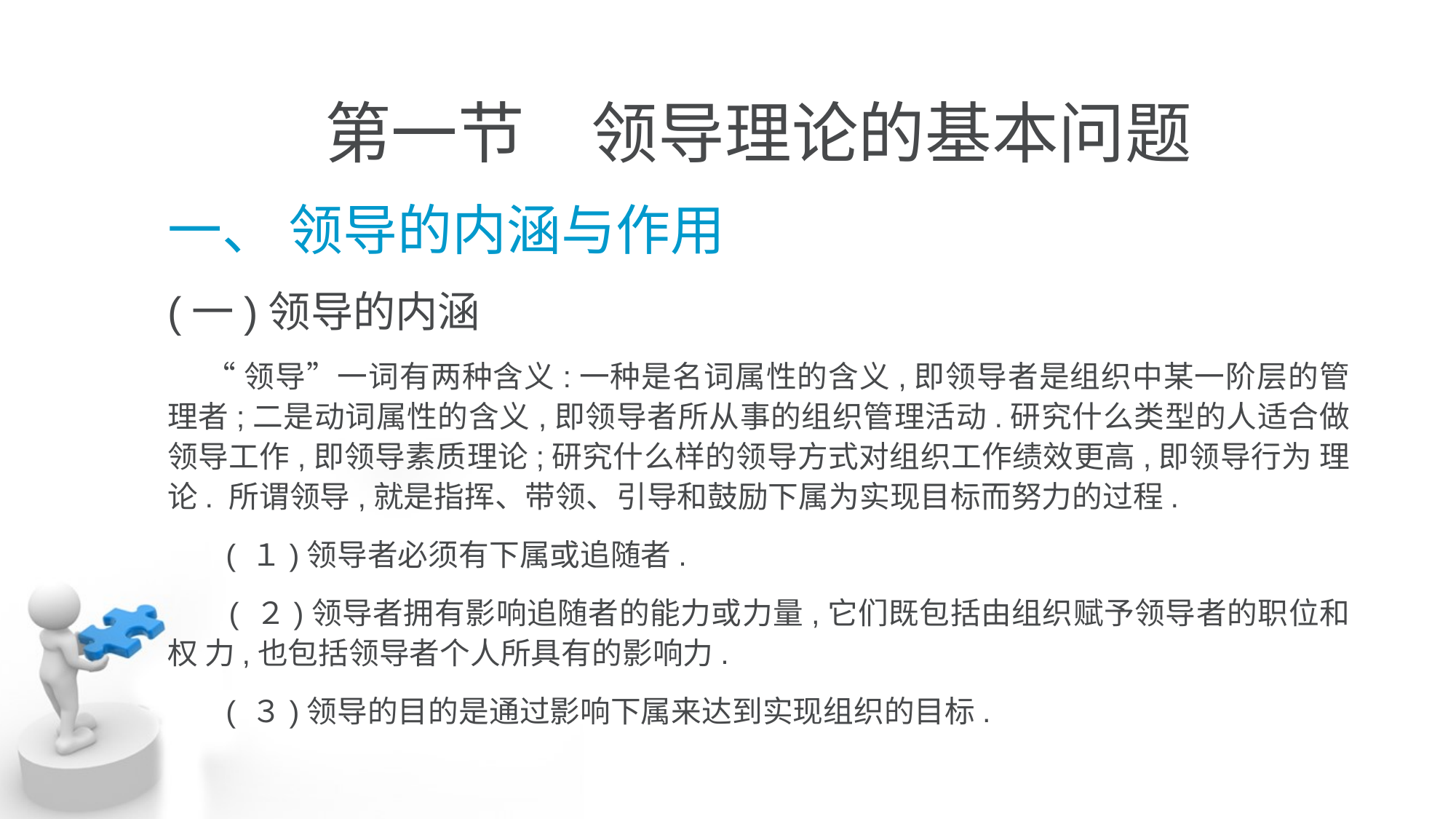

# 第一节　领导理论的基本问题
一、 领导的内涵与作用
(一)领导的内涵
     “领导”一词有两种含义:一种是名词属性的含义,即领导者是组织中某一阶层的管 理者;二是动词属性的含义,即领导者所从事的组织管理活动.研究什么类型的人适合做 领导工作,即领导素质理论;研究什么样的领导方式对组织工作绩效更高,即领导行为 理论. 所谓领导,就是指挥、带领、引导和鼓励下属为实现目标而努力的过程.
       ( １)领导者必须有下属或追随者.
       ( ２)领导者拥有影响追随者的能力或力量,它们既包括由组织赋予领导者的职位和权 力,也包括领导者个人所具有的影响力.
       ( ３)领导的目的是通过影响下属来达到实现组织的目标.